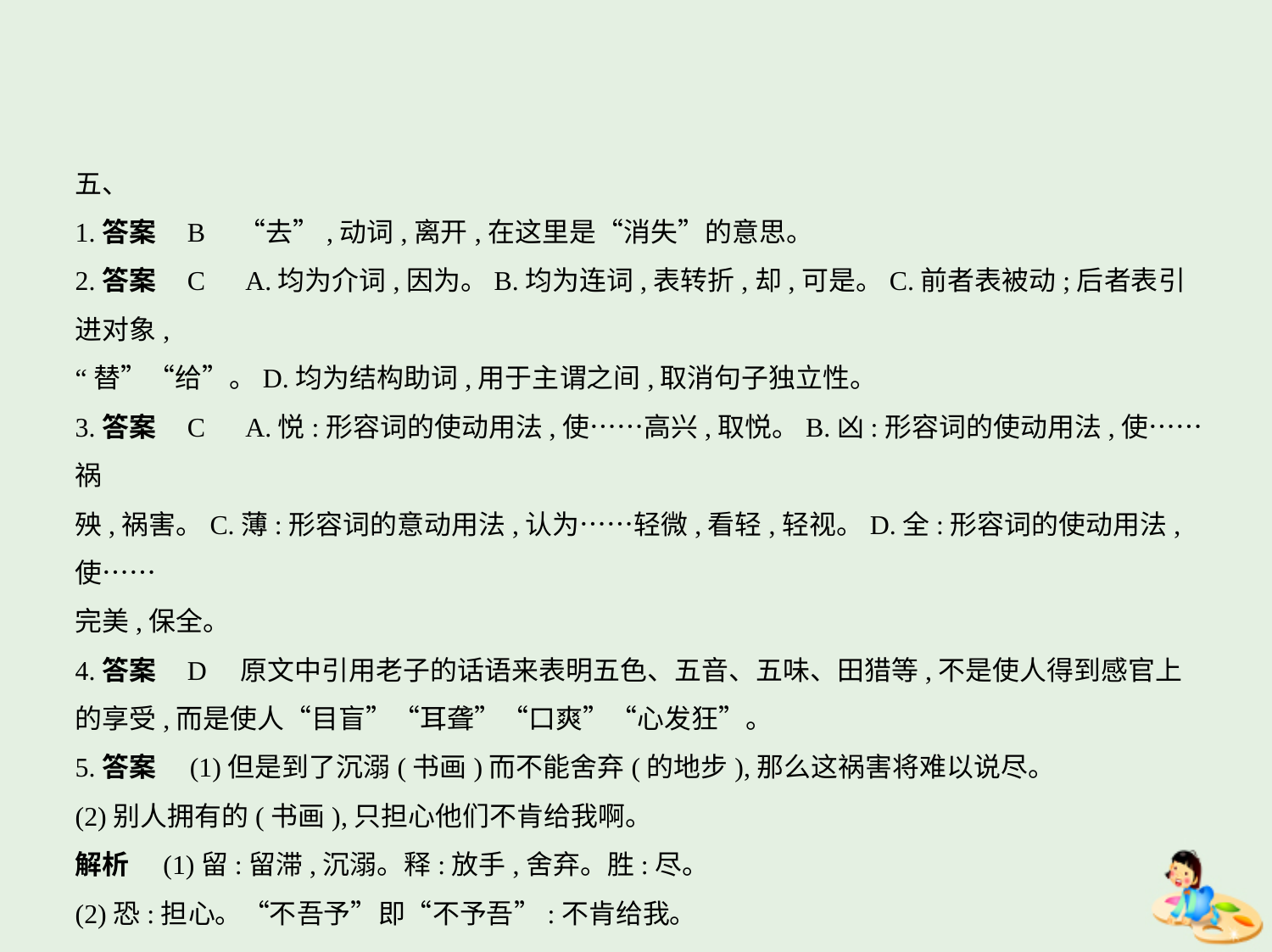

五、
1.答案    B　“去”,动词,离开,在这里是“消失”的意思。
2.答案    C　A.均为介词,因为。B.均为连词,表转折,却,可是。C.前者表被动;后者表引进对象,
“替”“给”。D.均为结构助词,用于主谓之间,取消句子独立性。
3.答案    C　A.悦:形容词的使动用法,使……高兴,取悦。B.凶:形容词的使动用法,使……祸
殃,祸害。C.薄:形容词的意动用法,认为……轻微,看轻,轻视。D.全:形容词的使动用法,使……
完美,保全。
4.答案    D　原文中引用老子的话语来表明五色、五音、五味、田猎等,不是使人得到感官上
的享受,而是使人“目盲”“耳聋”“口爽”“心发狂”。
5.答案　(1)但是到了沉溺(书画)而不能舍弃(的地步),那么这祸害将难以说尽。
(2)别人拥有的(书画),只担心他们不肯给我啊。
解析　(1)留:留滞,沉溺。释:放手,舍弃。胜:尽。
(2)恐:担心。“不吾予”即“不予吾”:不肯给我。